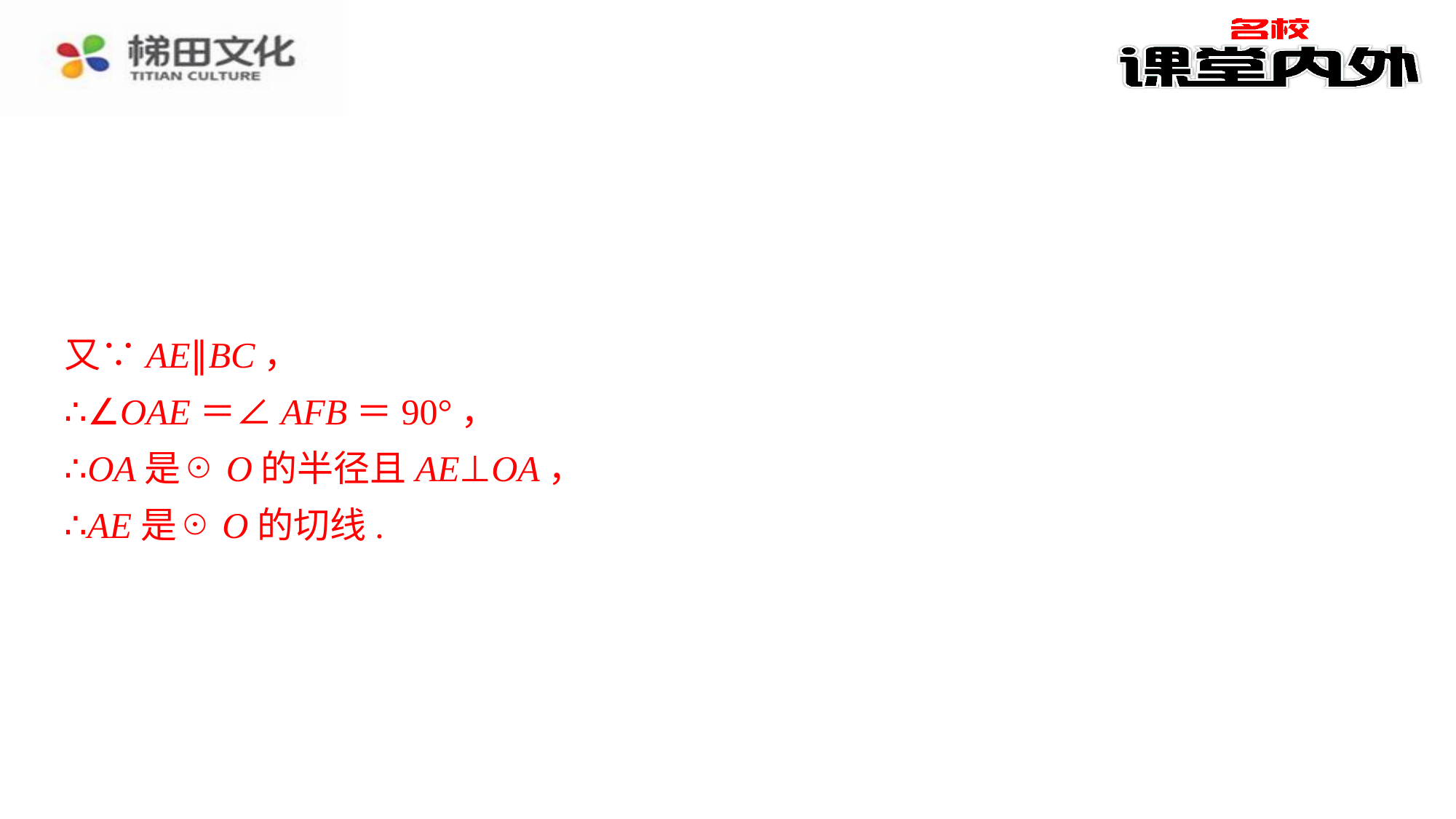

又∵AE∥BC，
又∵AE∥BC，⁠
∴∠OAE＝∠AFB＝90°，⁠
∴OA是☉O的半径且AE⊥OA，⁠
∴AE是☉O的切线.⁠
∴∠OAE＝∠AFB＝90°，
∴OA是☉O的半径且AE⊥OA，
∴AE是☉O的切线.